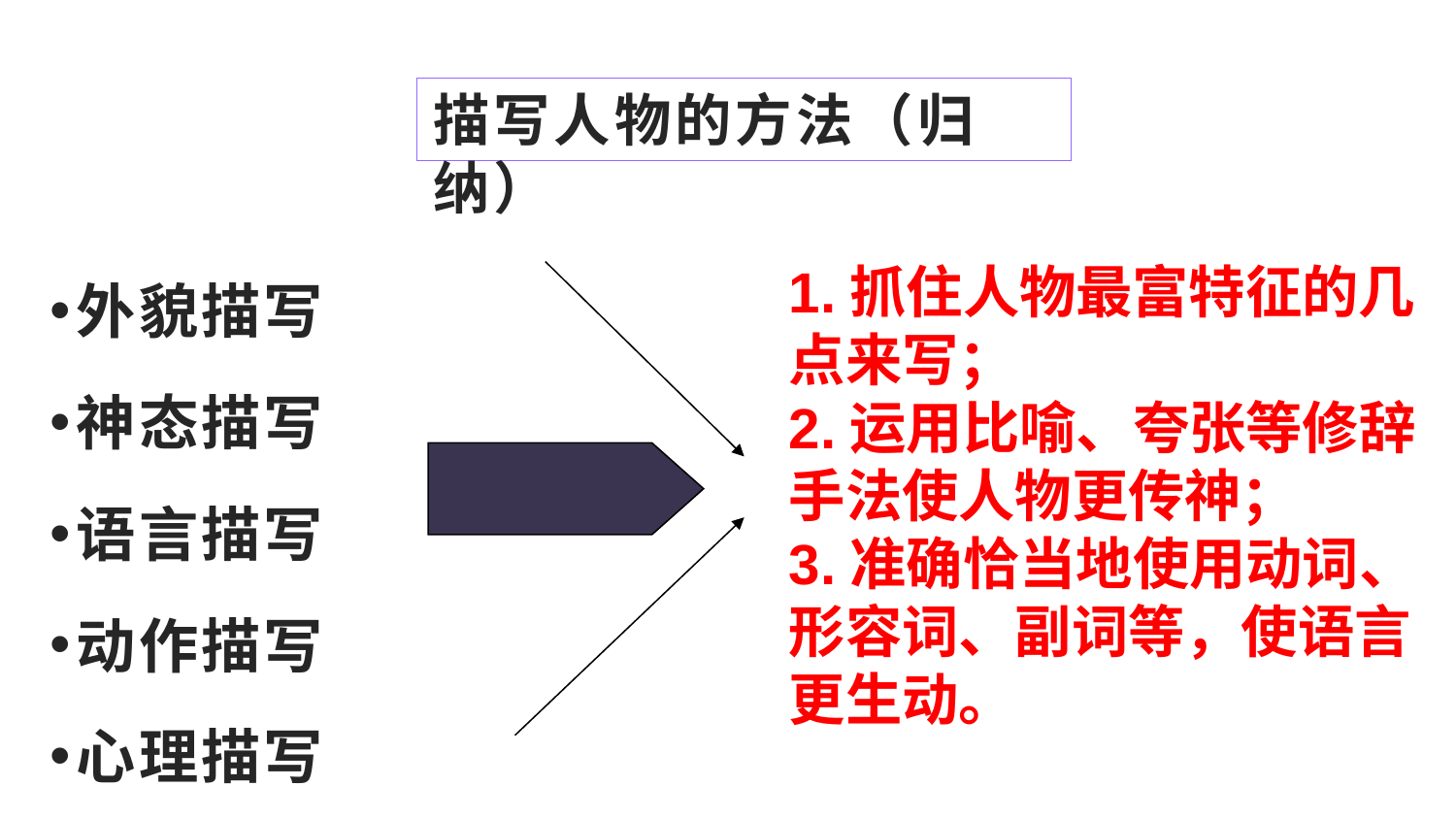

# 描写人物的方法（归纳）
1.抓住人物最富特征的几点来写；
2.运用比喻、夸张等修辞手法使人物更传神；
3.准确恰当地使用动词、形容词、副词等，使语言更生动。
外貌描写
神态描写
语言描写
动作描写
心理描写